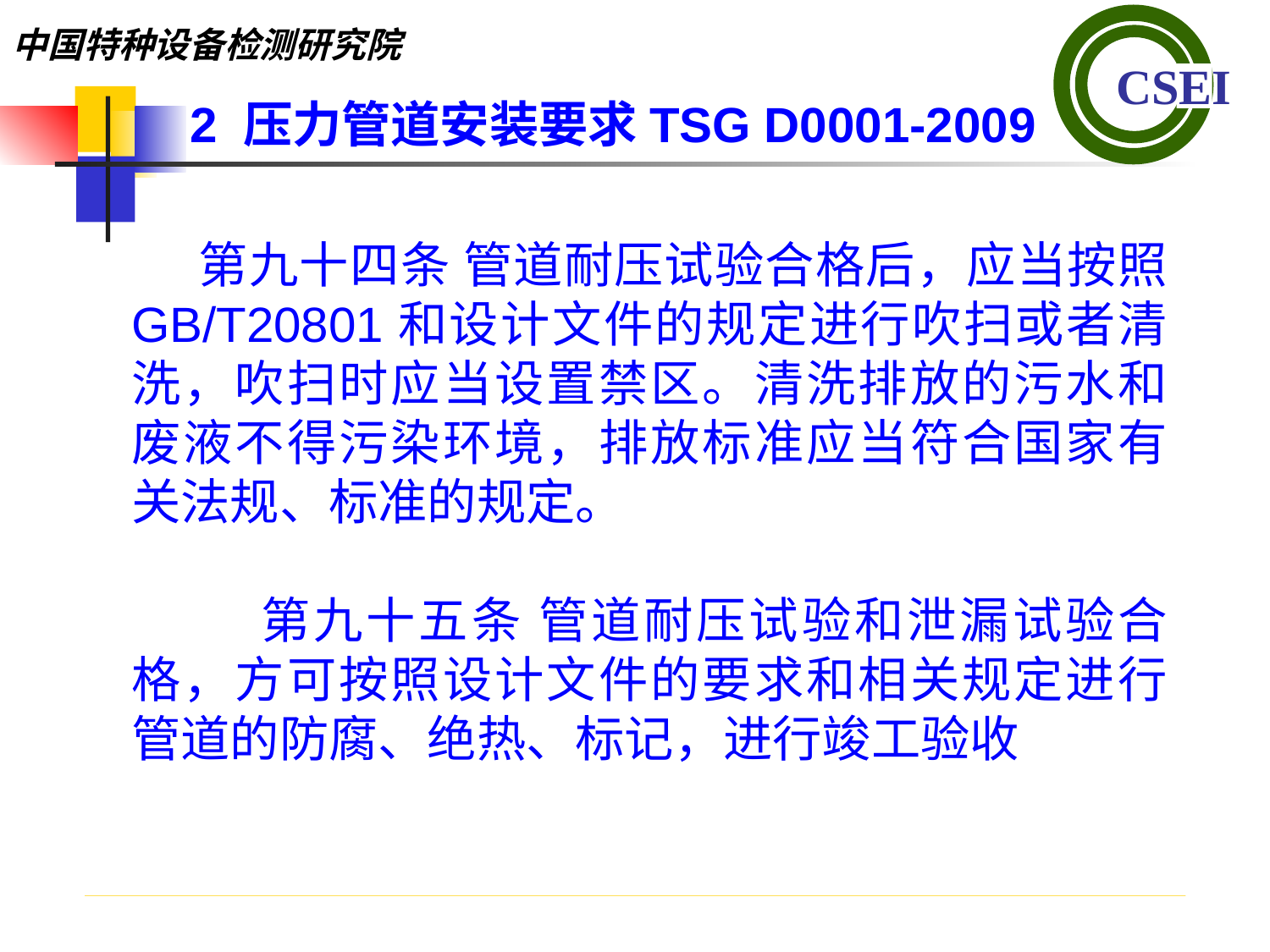

2 压力管道安装要求TSG D0001-2009
 第九十四条 管道耐压试验合格后，应当按照 GB/T20801和设计文件的规定进行吹扫或者清洗，吹扫时应当设置禁区。清洗排放的污水和废液不得污染环境，排放标准应当符合国家有关法规、标准的规定。
     第九十五条 管道耐压试验和泄漏试验合格，方可按照设计文件的要求和相关规定进行管道的防腐、绝热、标记，进行竣工验收